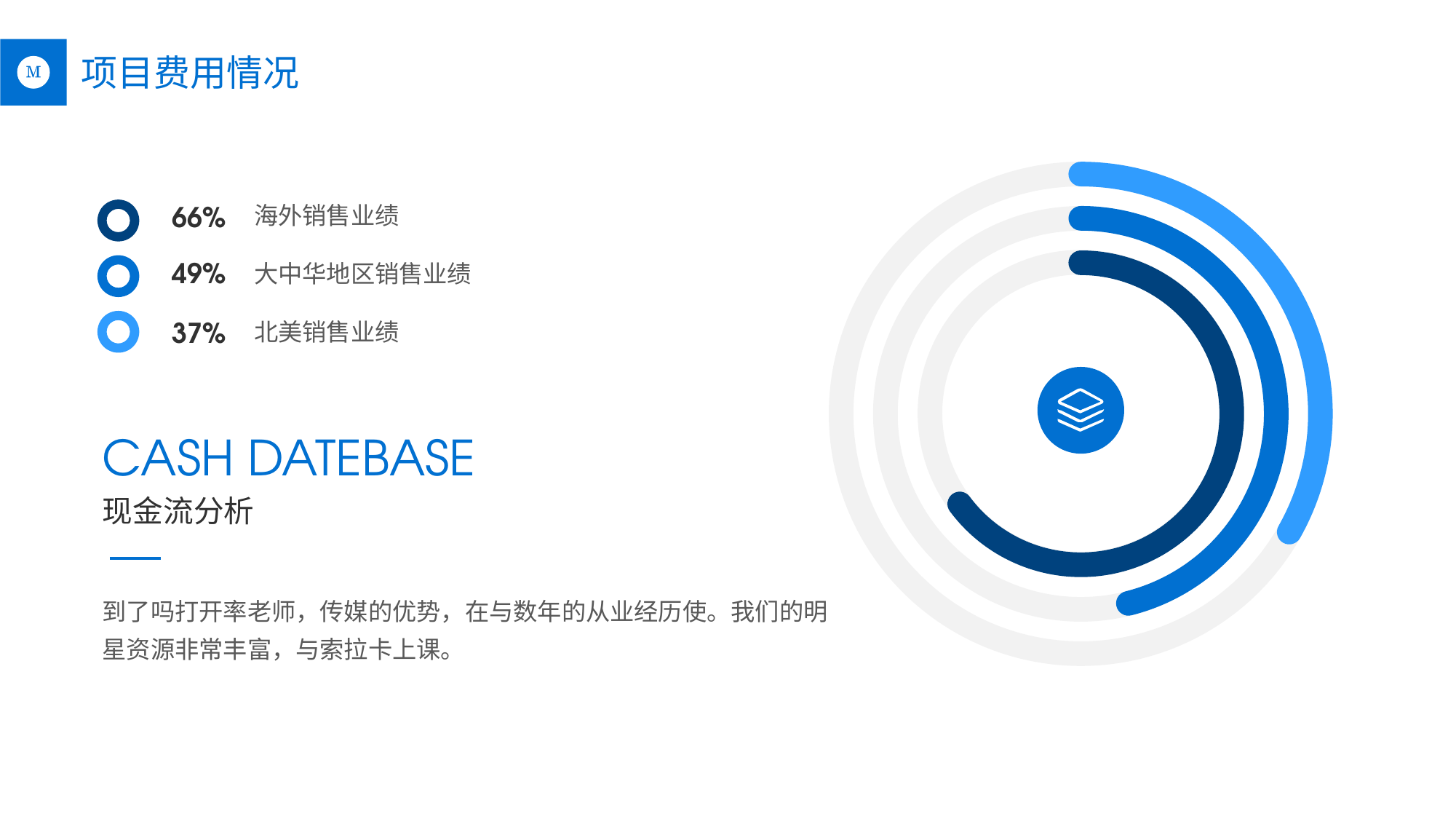

项目费用情况

66%
海外销售业绩

49%
大中华地区销售业绩

37%

北美销售业绩
CASH DATEBASE
现金流分析
到了吗打开率老师，传媒的优势，在与数年的从业经历使。我们的明星资源非常丰富，与索拉卡上课。